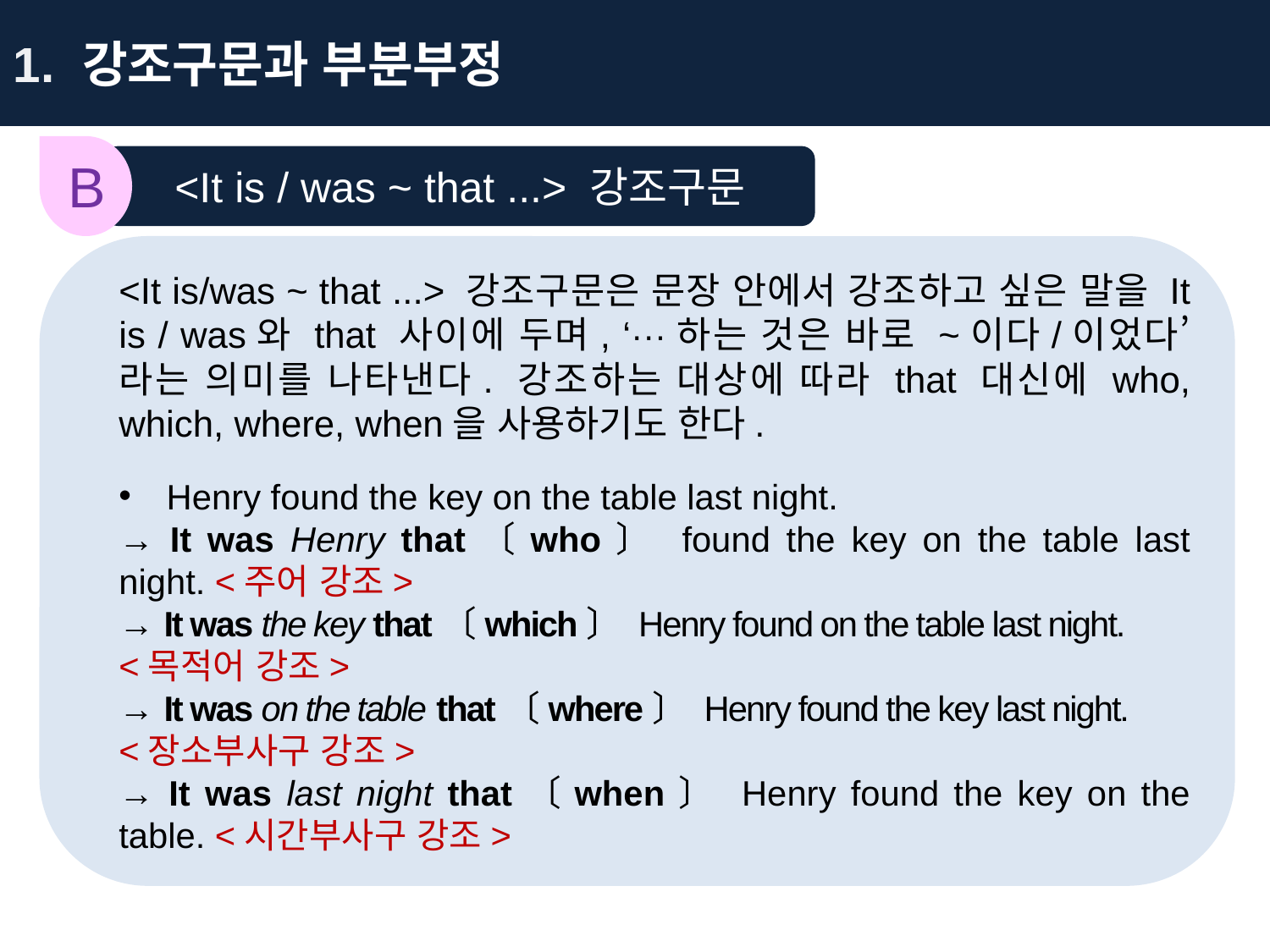

1. 강조구문과 부분부정

B
<It is / was ~ that ...> 강조구문
<It is/was ~ that ...> 강조구문은 문장 안에서 강조하고 싶은 말을 It is / was와 that 사이에 두며, ‘···하는 것은 바로 ~이다/이었다’라는 의미를 나타낸다. 강조하는 대상에 따라 that 대신에 who, which, where, when을 사용하기도 한다.

Henry found the key on the table last night.
→ It was Henry that〔who〕 found the key on the table last night. <주어 강조>
→ It was the key that〔which〕 Henry found on the table last night.
<목적어 강조>
→ It was on the table that〔where〕 Henry found the key last night.
<장소부사구 강조>
→ It was last night that〔when〕 Henry found the key on the table. <시간부사구 강조>